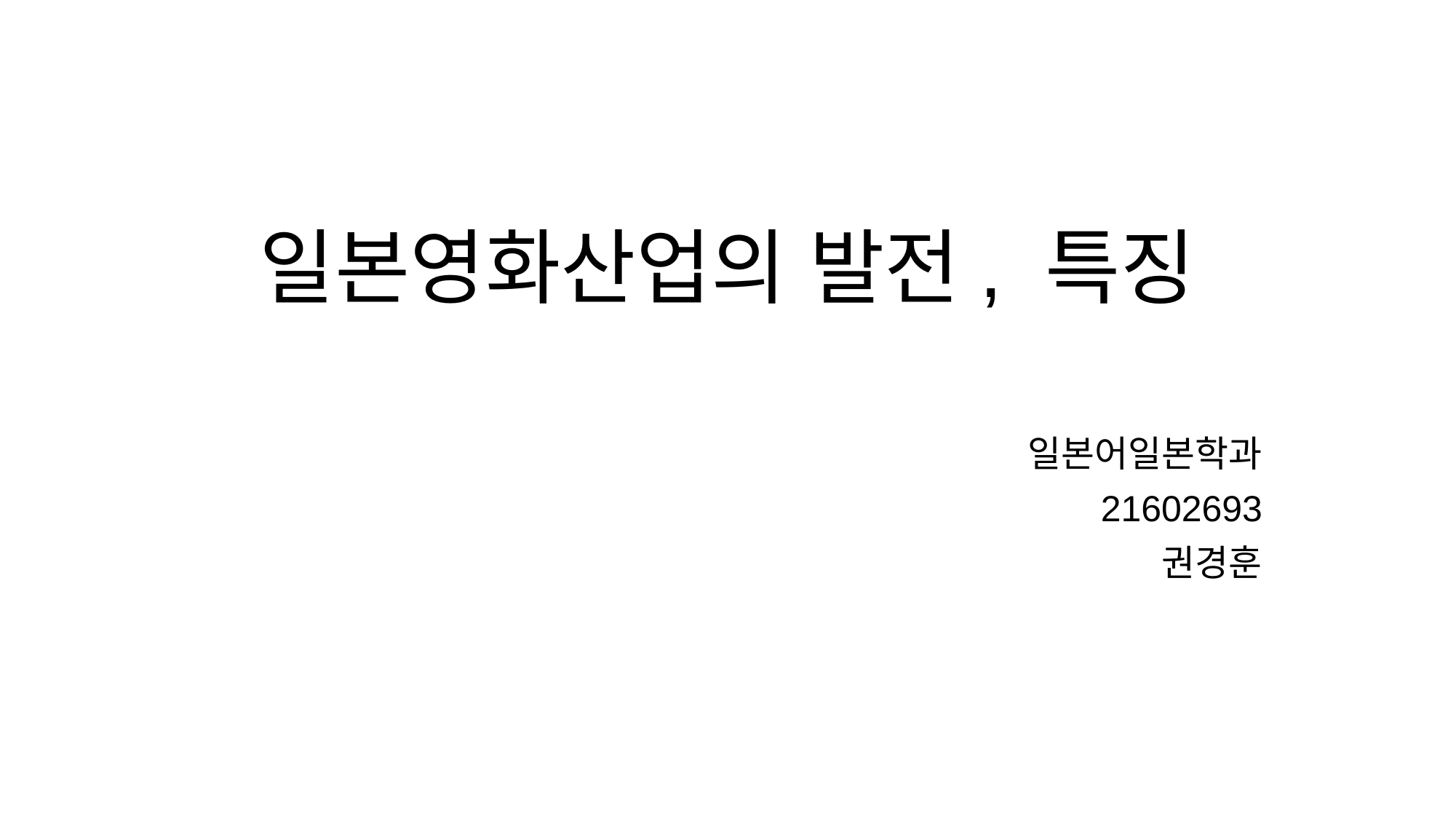

# 일본영화산업의 발전, 특징
일본어일본학과
21602693
권경훈